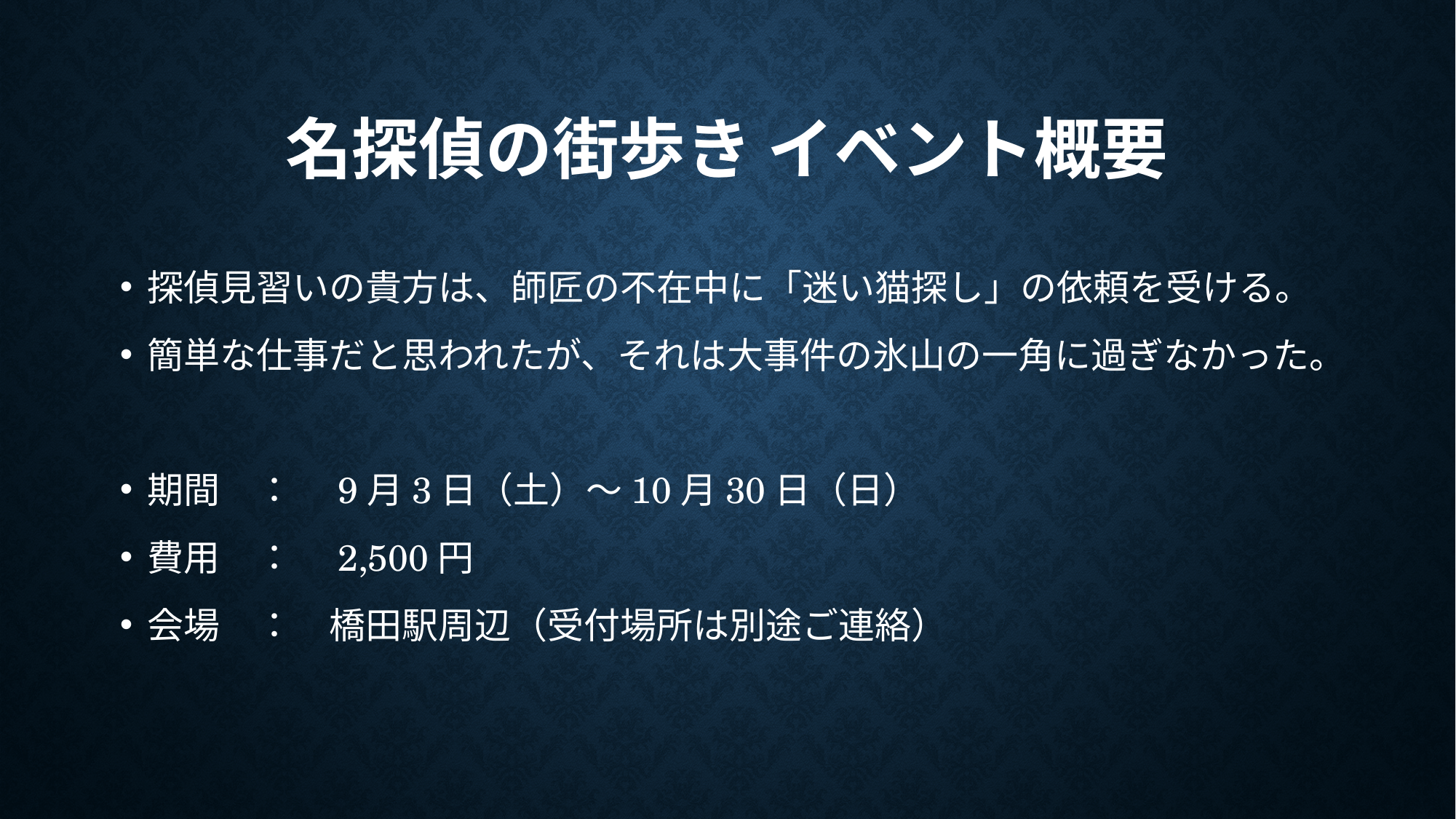

# 名探偵の街歩き イベント概要
探偵見習いの貴方は、師匠の不在中に「迷い猫探し」の依頼を受ける。
簡単な仕事だと思われたが、それは大事件の氷山の一角に過ぎなかった。

期間　：　9月3日（土）～10月30日（日）
費用　：　2,500円
会場　：　橋田駅周辺（受付場所は別途ご連絡）